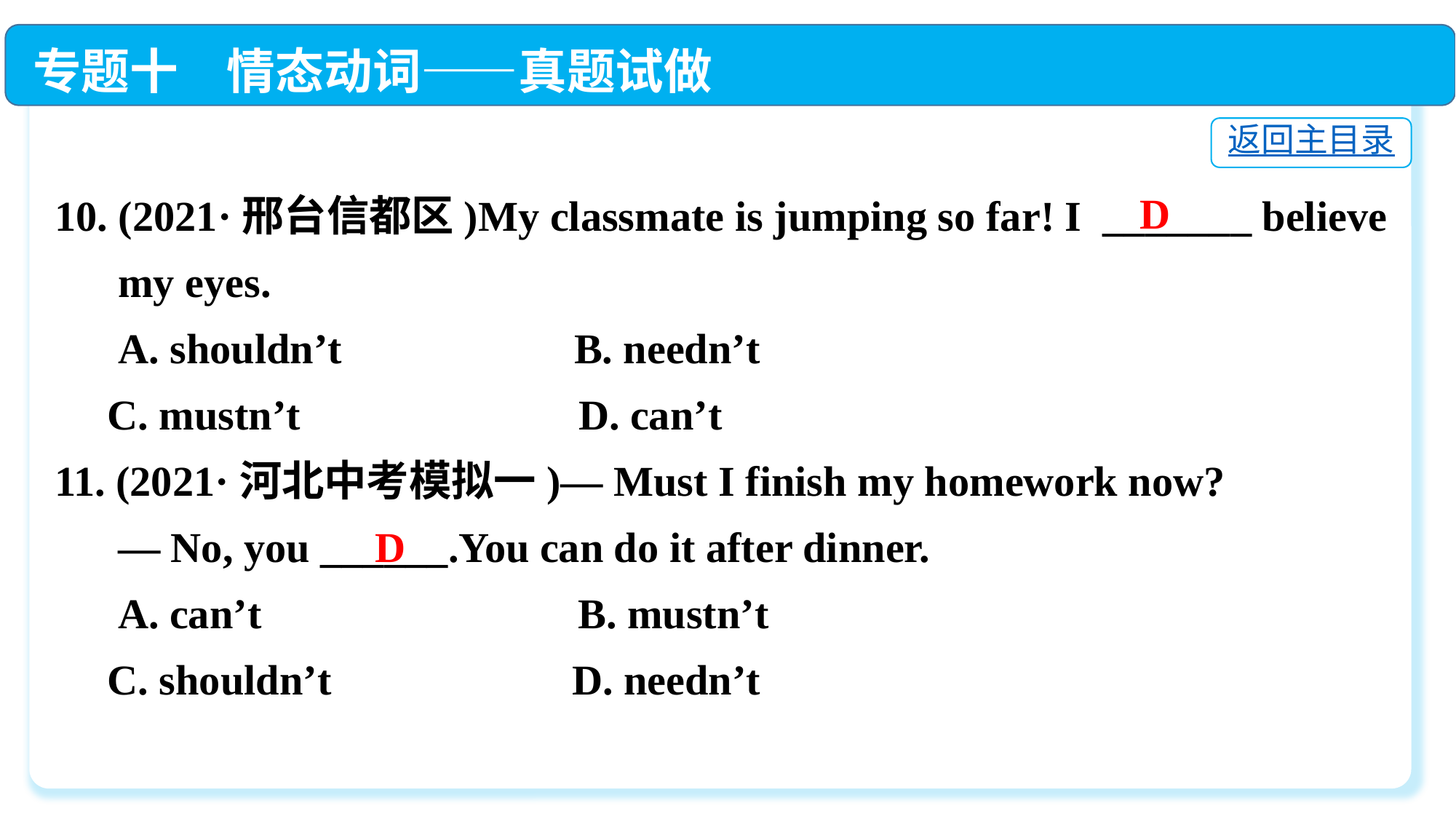

专题十　情态动词——真题试做

返回主目录
10. (2021·邢台信都区)My classmate is jumping so far! I  _______ believe
      my eyes.
      A. shouldn’t                      B. needn’t
     C. mustn’t	　	        D. can’t
11. (2021·河北中考模拟一)— Must I finish my homework now?
      — No, you ______.You can do it after dinner.
      A. can’t                              B. mustn’t
     C. shouldn’t	                  D. needn’t

D
D